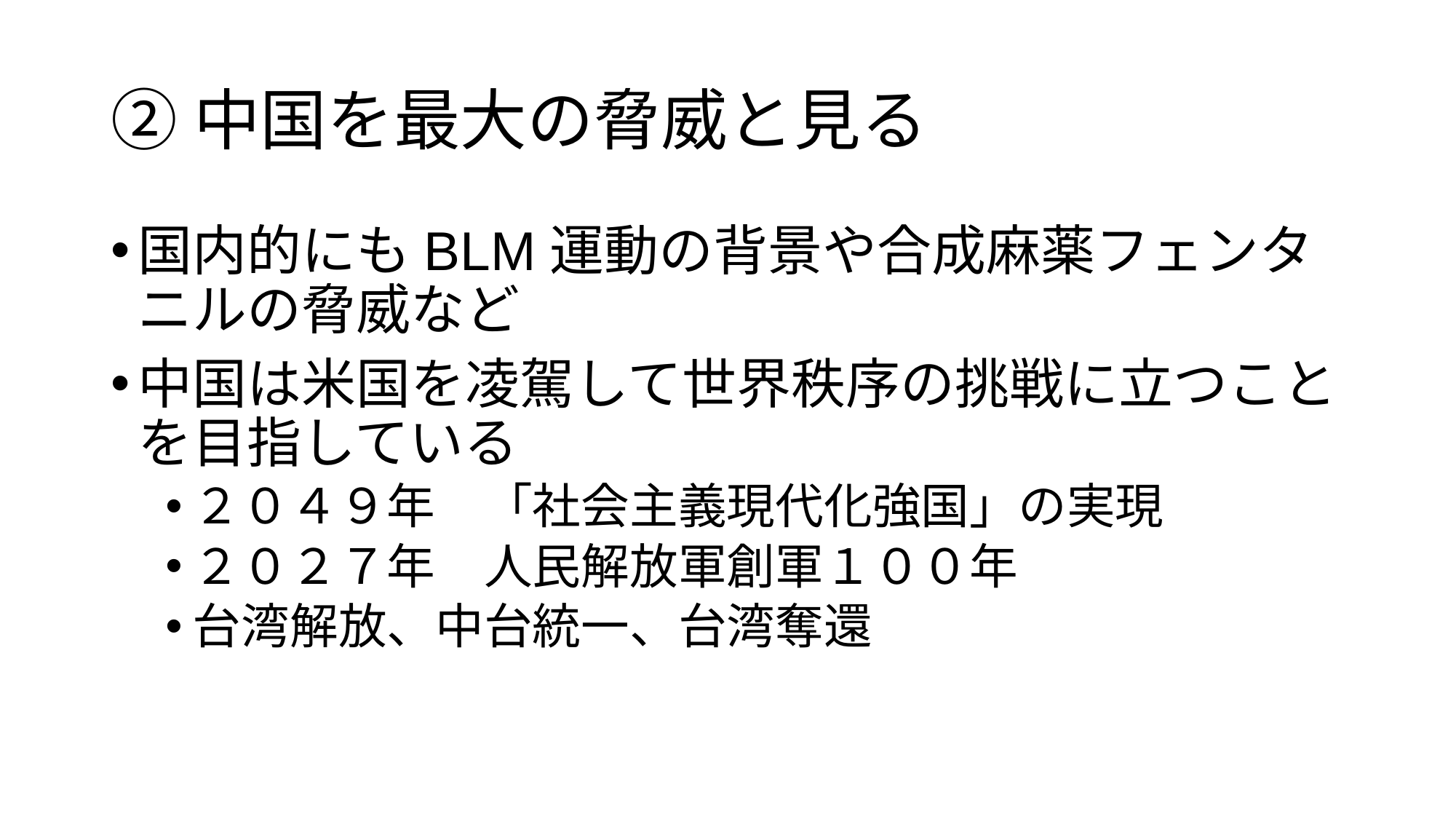

# ②中国を最大の脅威と見る
国内的にもBLM運動の背景や合成麻薬フェンタニルの脅威など
中国は米国を凌駕して世界秩序の挑戦に立つことを目指している
２０４９年　「社会主義現代化強国」の実現
２０２７年　人民解放軍創軍１００年
台湾解放、中台統一、台湾奪還